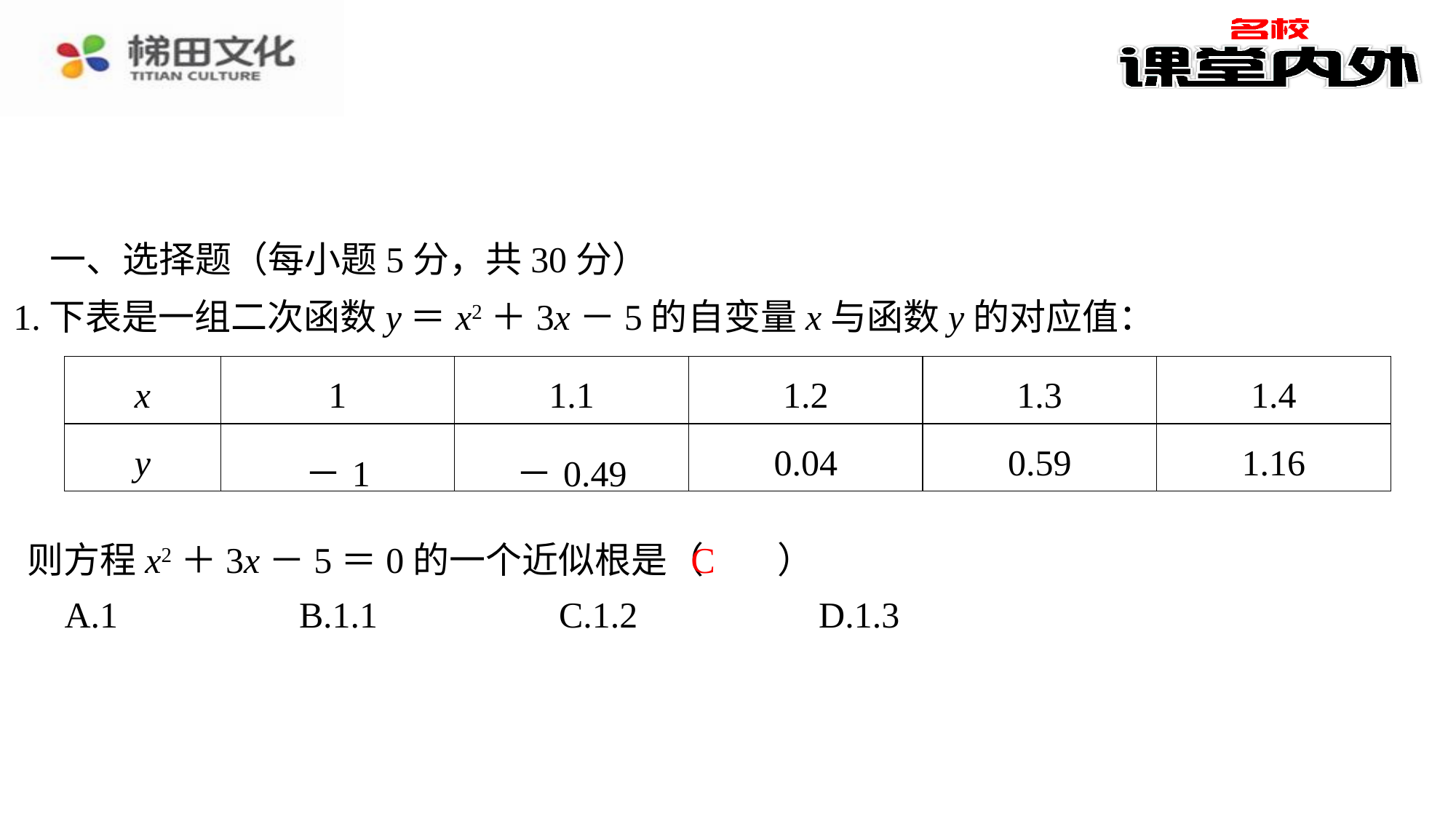

一、选择题（每小题5分，共30分）
1.下表是一组二次函数y＝x2＋3x－5的自变量x与函数y的对应值：
| x | 1 | 1.1 | 1.2 | 1.3 | 1.4 |
| --- | --- | --- | --- | --- | --- |
| y | －1 | －0.49 | 0.04 | 0.59 | 1.16 |
C
则方程x2＋3x－5＝0的一个近似根是（　C　）
| A.1 | B.1.1 | C.1.2 | D.1.3 |
| --- | --- | --- | --- |